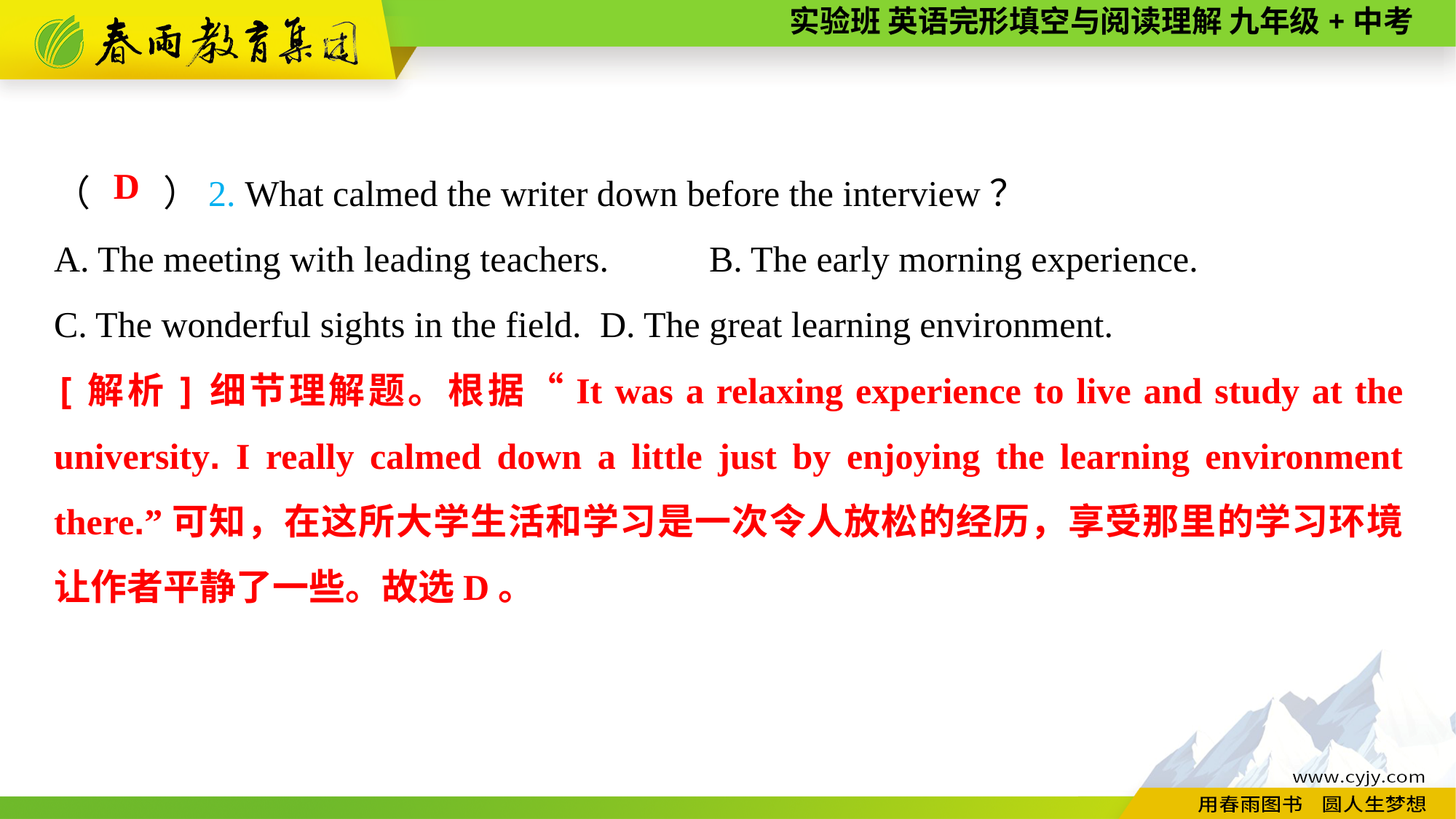

（　　）2. What calmed the writer down before the interview？
A. The meeting with leading teachers.	B. The early morning experience.
C. The wonderful sights in the field.	D. The great learning environment.
D
[解析]细节理解题。根据“It was a relaxing experience to live and study at the university. I really calmed down a little just by enjoying the learning environment there.”可知，在这所大学生活和学习是一次令人放松的经历，享受那里的学习环境让作者平静了一些。故选D。